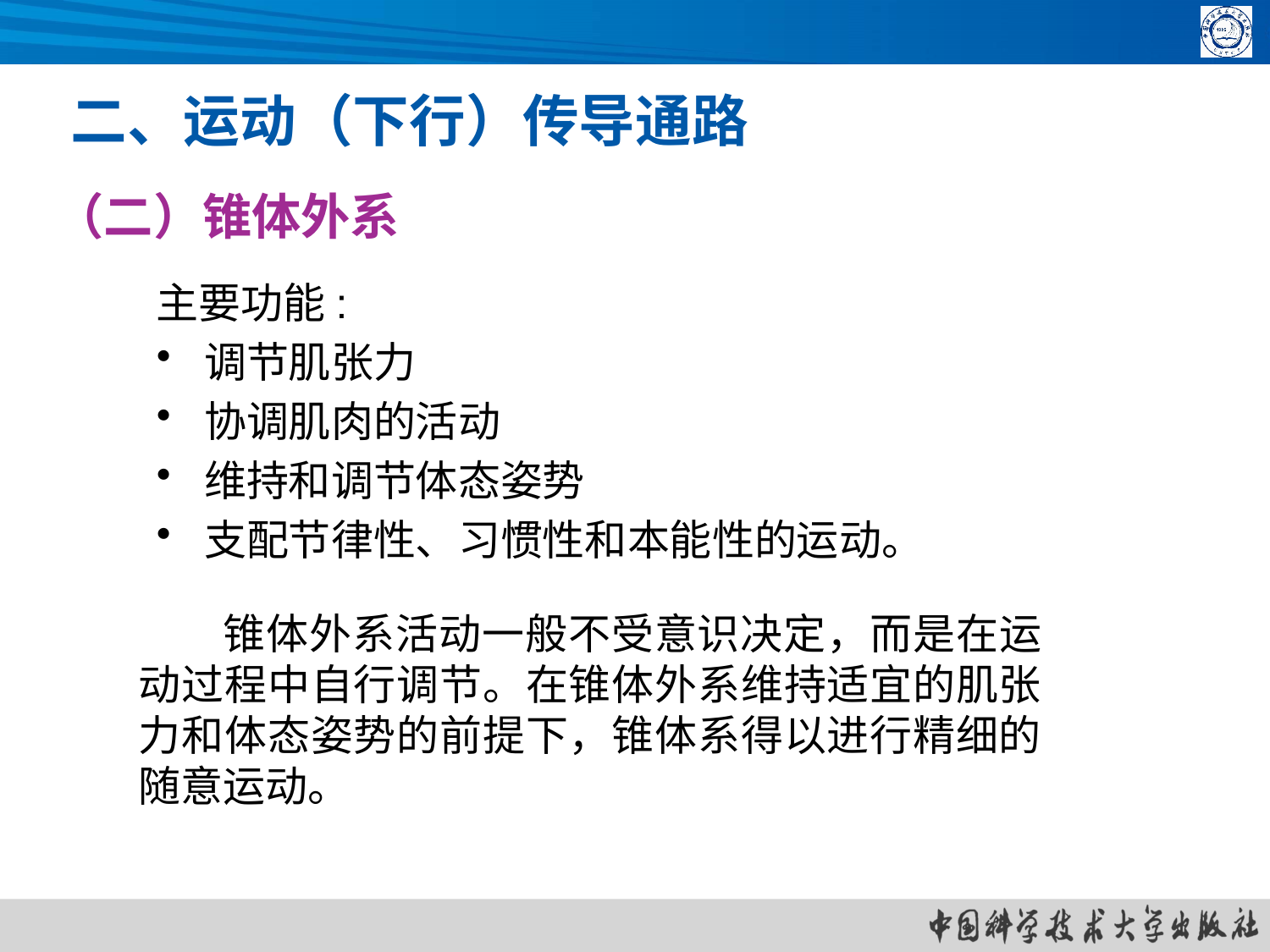

二、运动（下行）传导通路
（二）锥体外系
主要功能:
调节肌张力
协调肌肉的活动
维持和调节体态姿势
支配节律性、习惯性和本能性的运动。
 锥体外系活动一般不受意识决定，而是在运动过程中自行调节。在锥体外系维持适宜的肌张力和体态姿势的前提下，锥体系得以进行精细的随意运动。